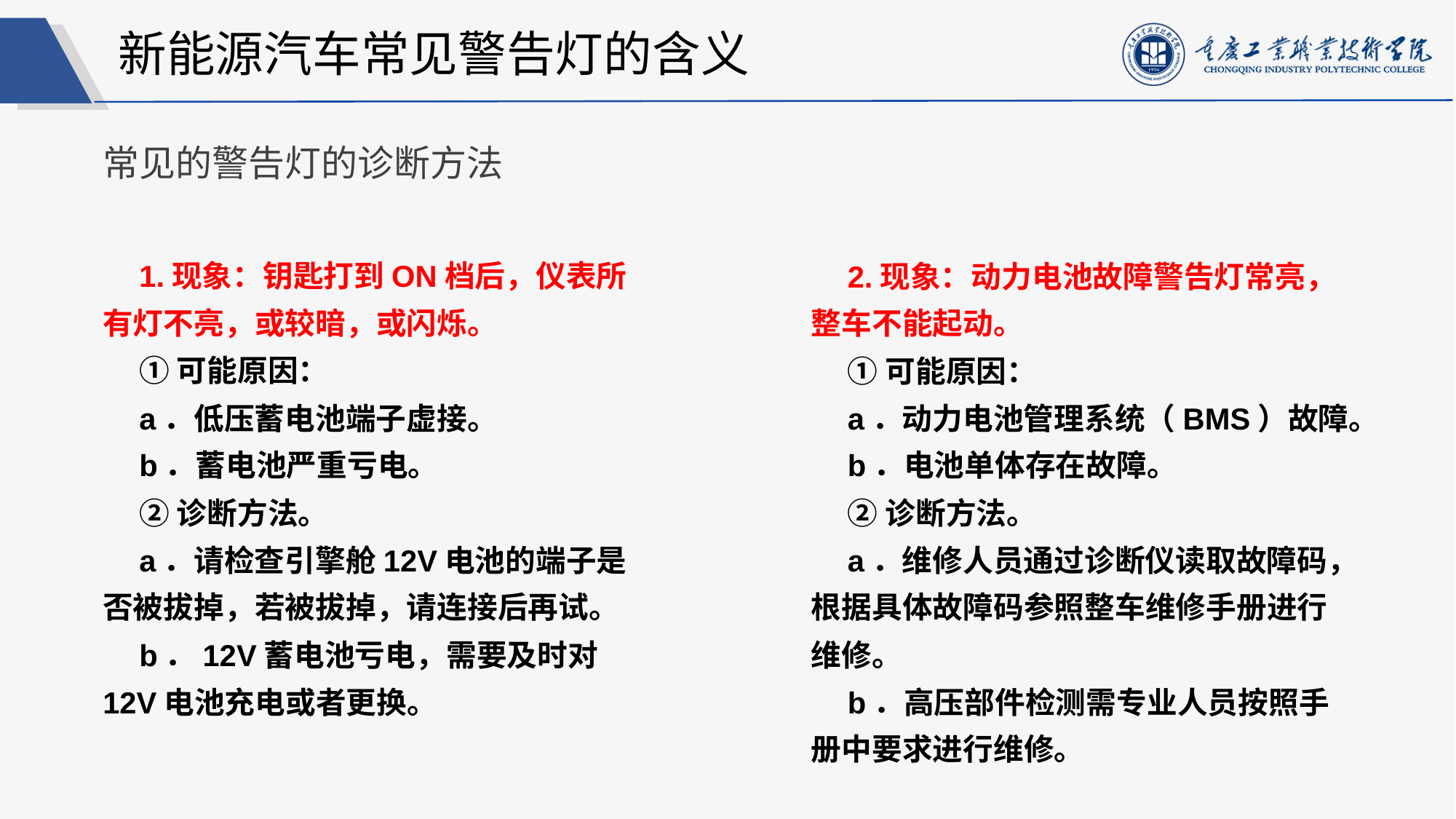

新能源汽车常见警告灯的含义
常见的警告灯的诊断方法
1.现象：钥匙打到ON档后，仪表所有灯不亮，或较暗，或闪烁。
①可能原因：
a．低压蓄电池端子虚接。
b．蓄电池严重亏电。
②诊断方法。
a．请检查引擎舱12V电池的端子是否被拔掉，若被拔掉，请连接后再试。
b．12V蓄电池亏电，需要及时对12V电池充电或者更换。
2.现象：动力电池故障警告灯常亮，整车不能起动。
①可能原因：
a．动力电池管理系统（BMS）故障。
b．电池单体存在故障。
②诊断方法。
a．维修人员通过诊断仪读取故障码，根据具体故障码参照整车维修手册进行维修。
b．高压部件检测需专业人员按照手册中要求进行维修。